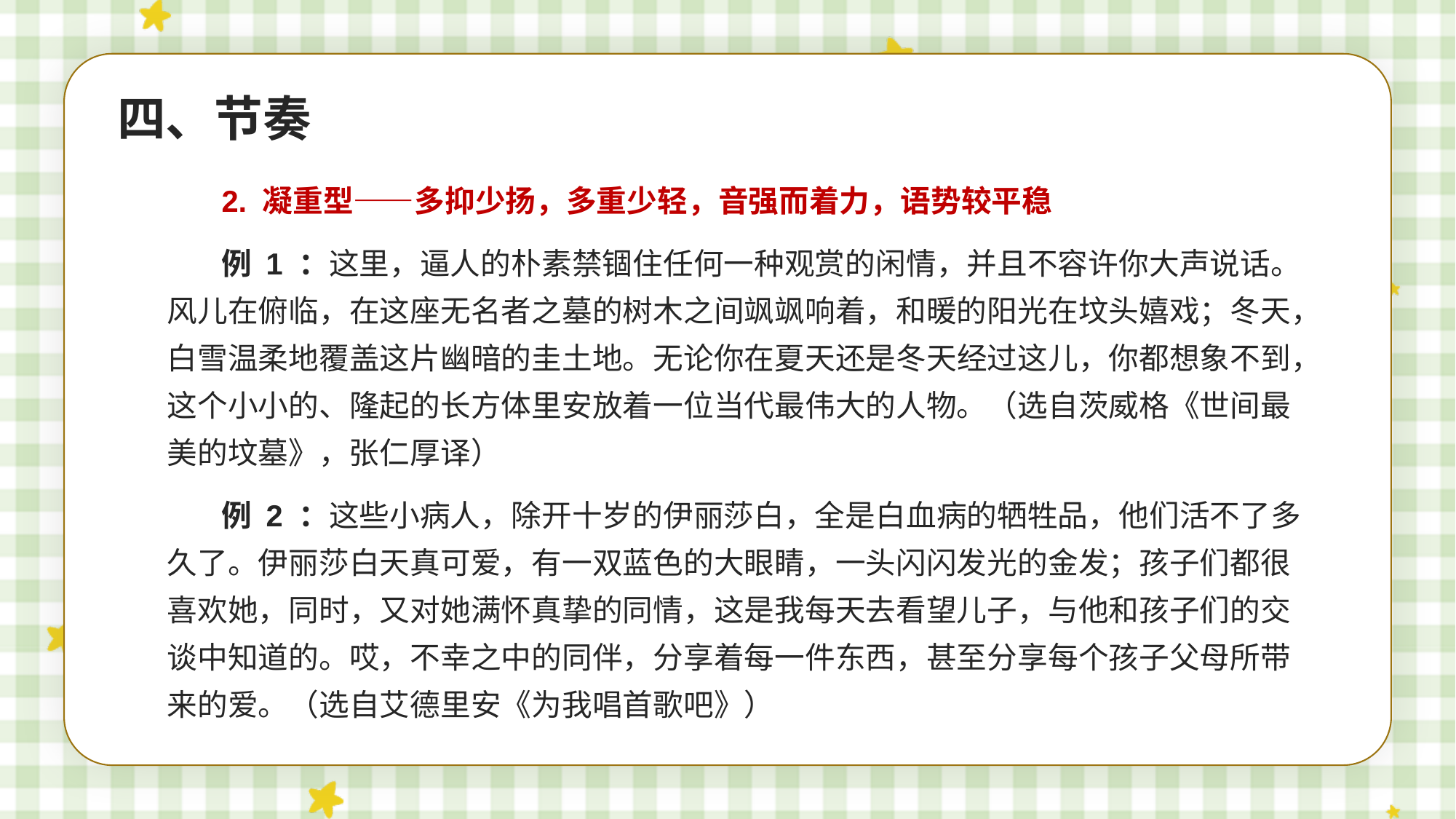

四、节奏
2. 凝重型——多抑少扬，多重少轻，音强而着力，语势较平稳
例 1 ：这里，逼人的朴素禁锢住任何一种观赏的闲情，并且不容许你大声说话。风儿在俯临，在这座无名者之墓的树木之间飒飒响着，和暖的阳光在坟头嬉戏；冬天，白雪温柔地覆盖这片幽暗的圭土地。无论你在夏天还是冬天经过这儿，你都想象不到，这个小小的、隆起的长方体里安放着一位当代最伟大的人物。（选自茨威格《世间最美的坟墓》，张仁厚译）
例 2 ：这些小病人，除开十岁的伊丽莎白，全是白血病的牺牲品，他们活不了多久了。伊丽莎白天真可爱，有一双蓝色的大眼睛，一头闪闪发光的金发；孩子们都很喜欢她，同时，又对她满怀真挚的同情，这是我每天去看望儿子，与他和孩子们的交谈中知道的。哎，不幸之中的同伴，分享着每一件东西，甚至分享每个孩子父母所带来的爱。（选自艾德里安《为我唱首歌吧》）